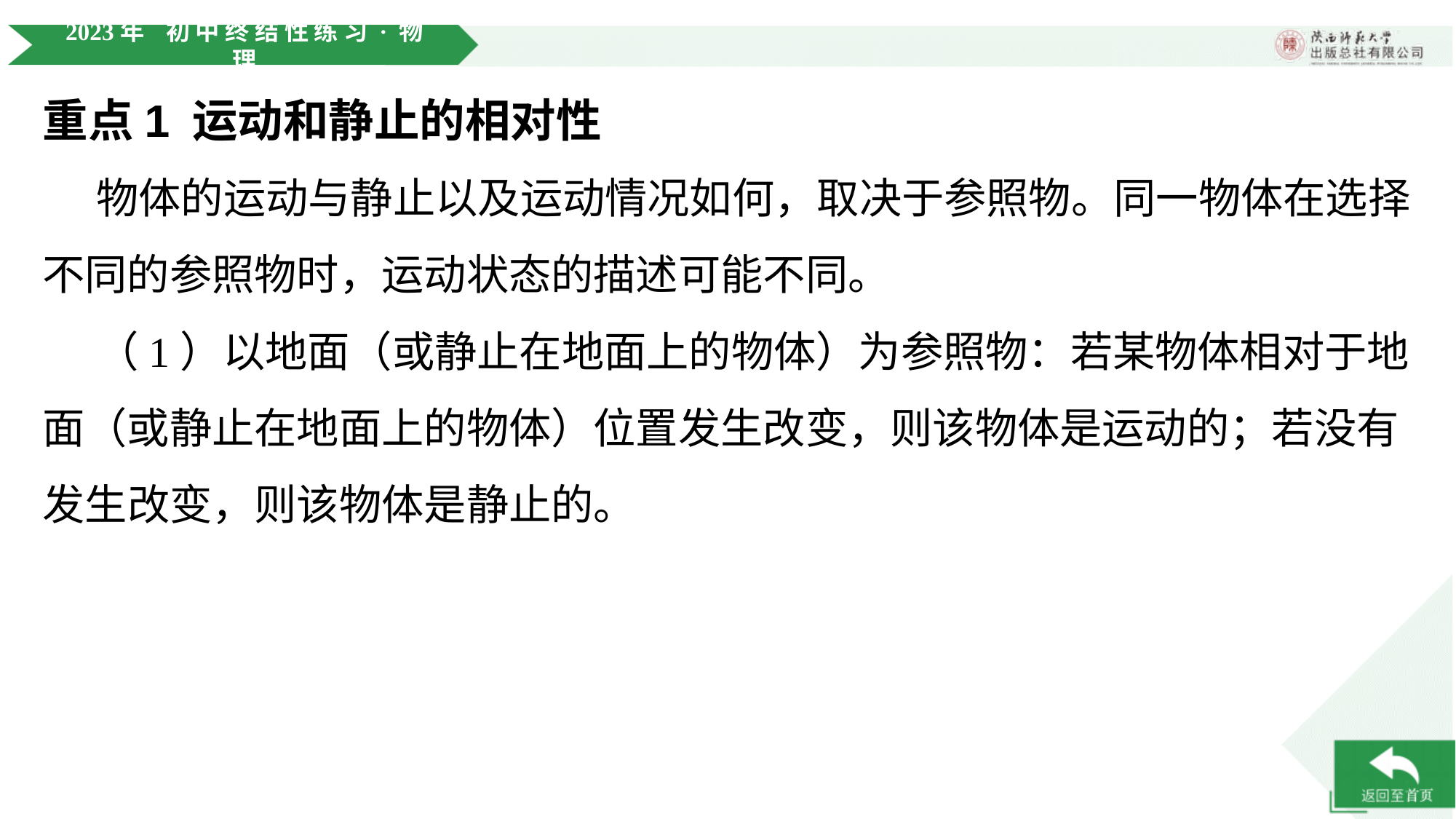

重点1 运动和静止的相对性
    物体的运动与静止以及运动情况如何，取决于参照物。同一物体在选择不同的参照物时，运动状态的描述可能不同。
    （1）以地面（或静止在地面上的物体）为参照物：若某物体相对于地面（或静止在地面上的物体）位置发生改变，则该物体是运动的；若没有发生改变，则该物体是静止的。